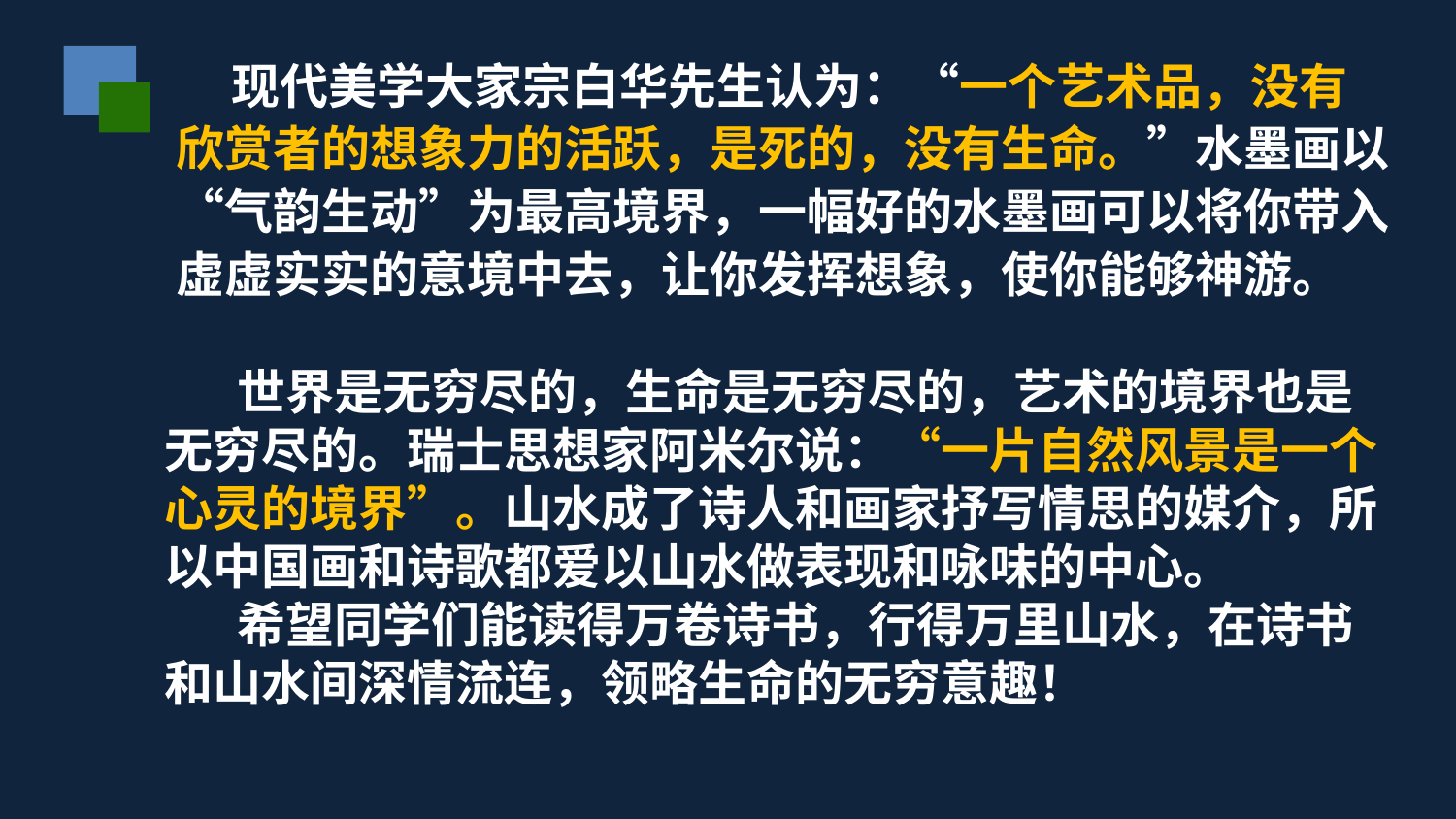

# 现代美学大家宗白华先生认为：“一个艺术品，没有欣赏者的想象力的活跃，是死的，没有生命。”水墨画以“气韵生动”为最高境界，一幅好的水墨画可以将你带入虚虚实实的意境中去，让你发挥想象，使你能够神游。

世界是无穷尽的，生命是无穷尽的，艺术的境界也是无穷尽的。瑞士思想家阿米尔说：“一片自然风景是一个心灵的境界”。山水成了诗人和画家抒写情思的媒介，所以中国画和诗歌都爱以山水做表现和咏味的中心。
希望同学们能读得万卷诗书，行得万里山水，在诗书和山水间深情流连，领略生命的无穷意趣！